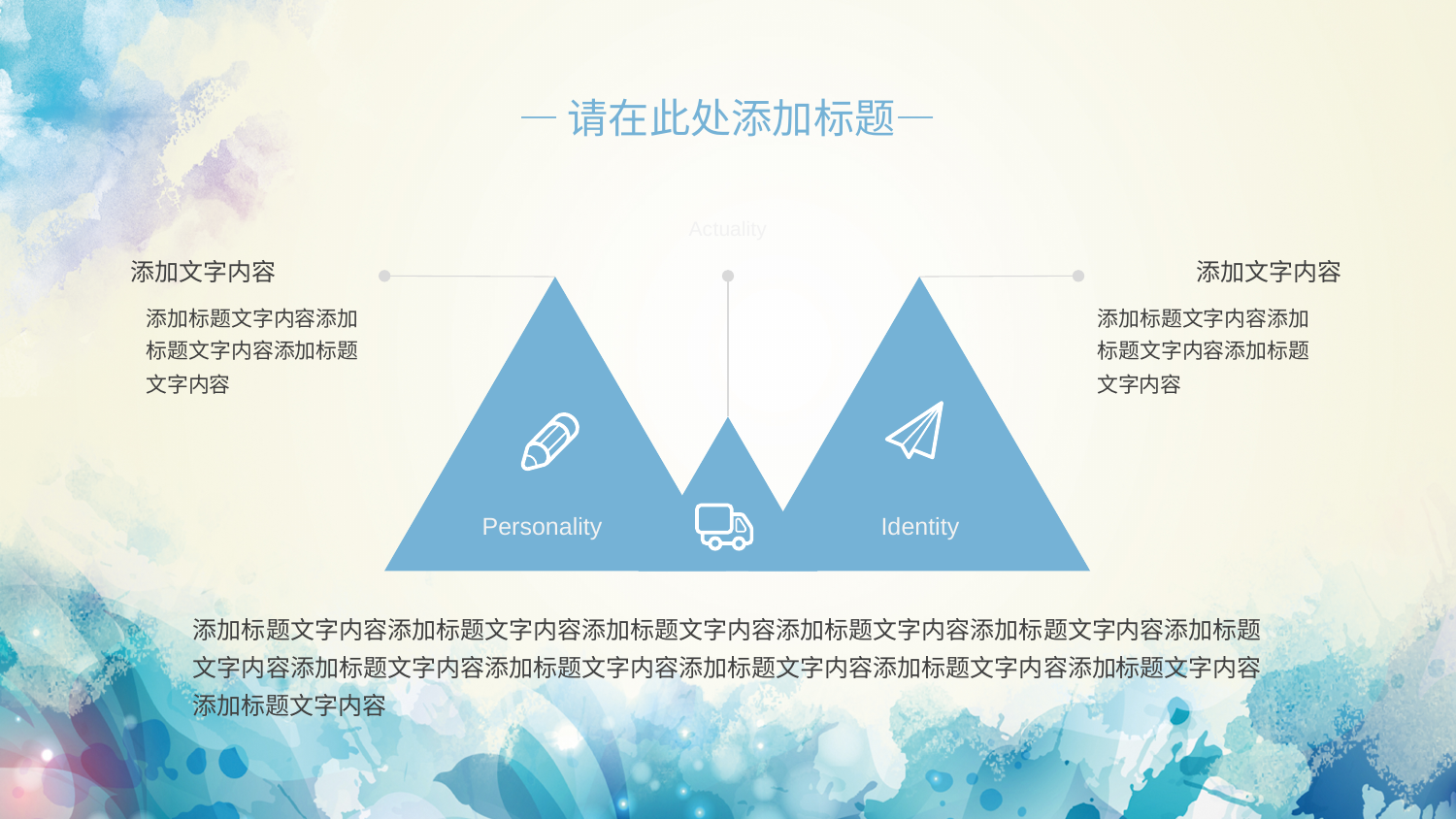

—请在此处添加标题—
Actuality
添加文字内容
添加文字内容

Identity

Personality
添加标题文字内容添加标题文字内容添加标题文字内容
添加标题文字内容添加标题文字内容添加标题文字内容

添加标题文字内容添加标题文字内容添加标题文字内容添加标题文字内容添加标题文字内容添加标题文字内容添加标题文字内容添加标题文字内容添加标题文字内容添加标题文字内容添加标题文字内容添加标题文字内容